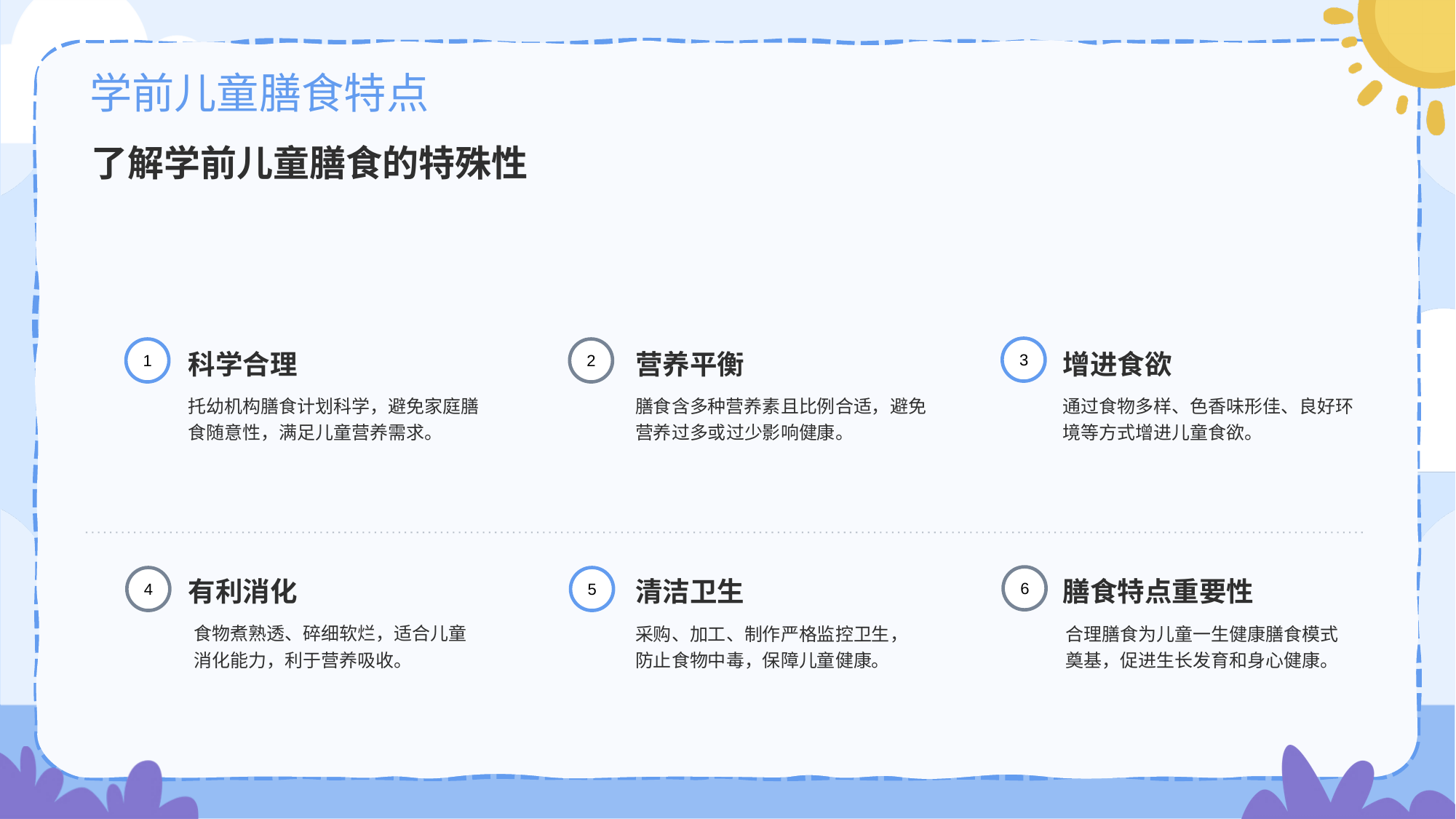

# 学前儿童膳食特点
了解学前儿童膳食的特殊性
营养平衡
2
膳食含多种营养素且比例合适，避免营养过多或过少影响健康。
科学合理
1
托幼机构膳食计划科学，避免家庭膳食随意性，满足儿童营养需求。
增进食欲
3
通过食物多样、色香味形佳、良好环境等方式增进儿童食欲。
清洁卫生
5
采购、加工、制作严格监控卫生，防止食物中毒，保障儿童健康。
有利消化
4
食物煮熟透、碎细软烂，适合儿童消化能力，利于营养吸收。
膳食特点重要性
6
合理膳食为儿童一生健康膳食模式奠基，促进生长发育和身心健康。